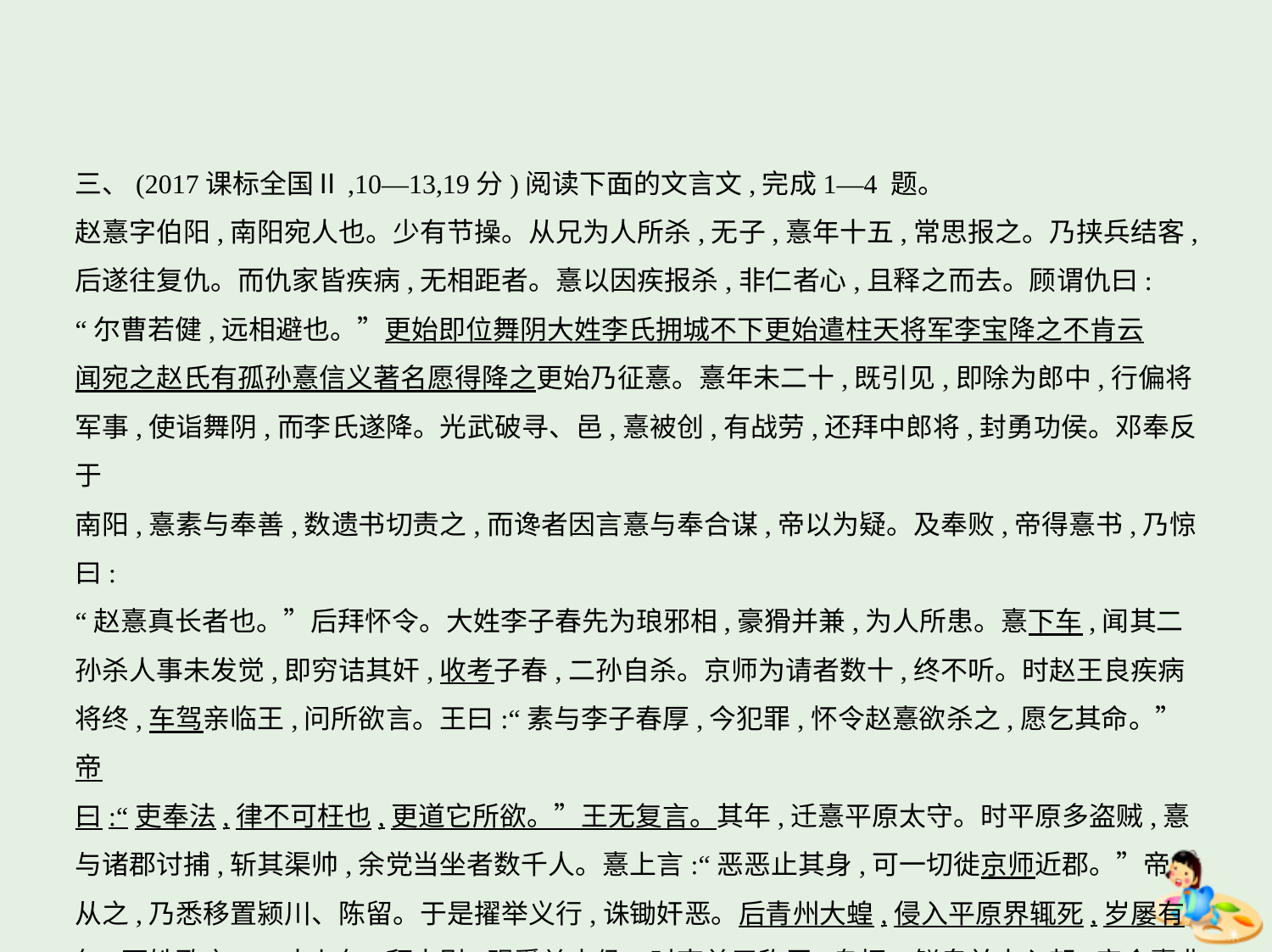

三、(2017课标全国Ⅱ,10—13,19分)阅读下面的文言文,完成1—4 题。
赵憙字伯阳,南阳宛人也。少有节操。从兄为人所杀,无子,憙年十五,常思报之。乃挟兵结客,
后遂往复仇。而仇家皆疾病,无相距者。憙以因疾报杀,非仁者心,且释之而去。顾谓仇曰:
“尔曹若健,远相避也。”更始即位舞阴大姓李氏拥城不下更始遣柱天将军李宝降之不肯云
闻宛之赵氏有孤孙憙信义著名愿得降之更始乃征憙。憙年未二十,既引见,即除为郎中,行偏将
军事,使诣舞阴,而李氏遂降。光武破寻、邑,憙被创,有战劳,还拜中郎将,封勇功侯。邓奉反于
南阳,憙素与奉善,数遗书切责之,而谗者因言憙与奉合谋,帝以为疑。及奉败,帝得憙书,乃惊曰:
“赵憙真长者也。”后拜怀令。大姓李子春先为琅邪相,豪猾并兼,为人所患。憙下车,闻其二
孙杀人事未发觉,即穷诘其奸,收考子春,二孙自杀。京师为请者数十,终不听。时赵王良疾病
将终,车驾亲临王,问所欲言。王曰:“素与李子春厚,今犯罪,怀令赵憙欲杀之,愿乞其命。”帝
曰:“吏奉法,律不可枉也,更道它所欲。”王无复言。其年,迁憙平原太守。时平原多盗贼,憙
与诸郡讨捕,斩其渠帅,余党当坐者数千人。憙上言:“恶恶止其身,可一切徙京师近郡。”帝
从之,乃悉移置颍川、陈留。于是擢举义行,诛锄奸恶。后青州大蝗,侵入平原界辄死,岁屡有
年,百姓歌之。二十七年,拜太尉,赐爵关内侯。时南单于称臣,乌桓、鲜卑并来入朝,帝令憙典